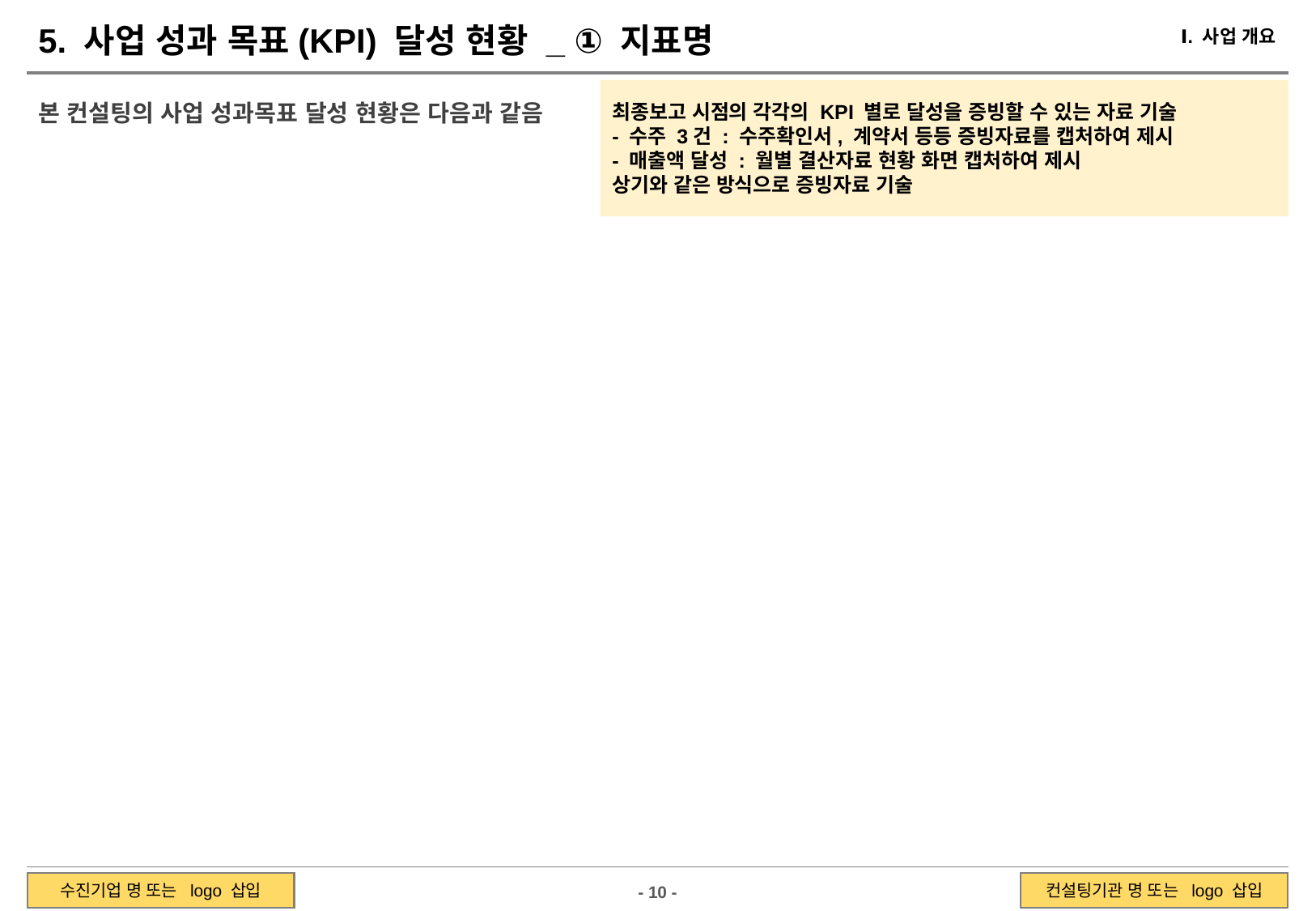

5. 사업 성과 목표(KPI) 달성 현황 _ ① 지표명
Ⅰ. 사업 개요
최종보고 시점의 각각의 KPI 별로 달성을 증빙할 수 있는 자료 기술
- 수주 3건 : 수주확인서, 계약서 등등 증빙자료를 캡처하여 제시
- 매출액 달성 : 월별 결산자료 현황 화면 캡처하여 제시
상기와 같은 방식으로 증빙자료 기술
본 컨설팅의 사업 성과목표 달성 현황은 다음과 같음